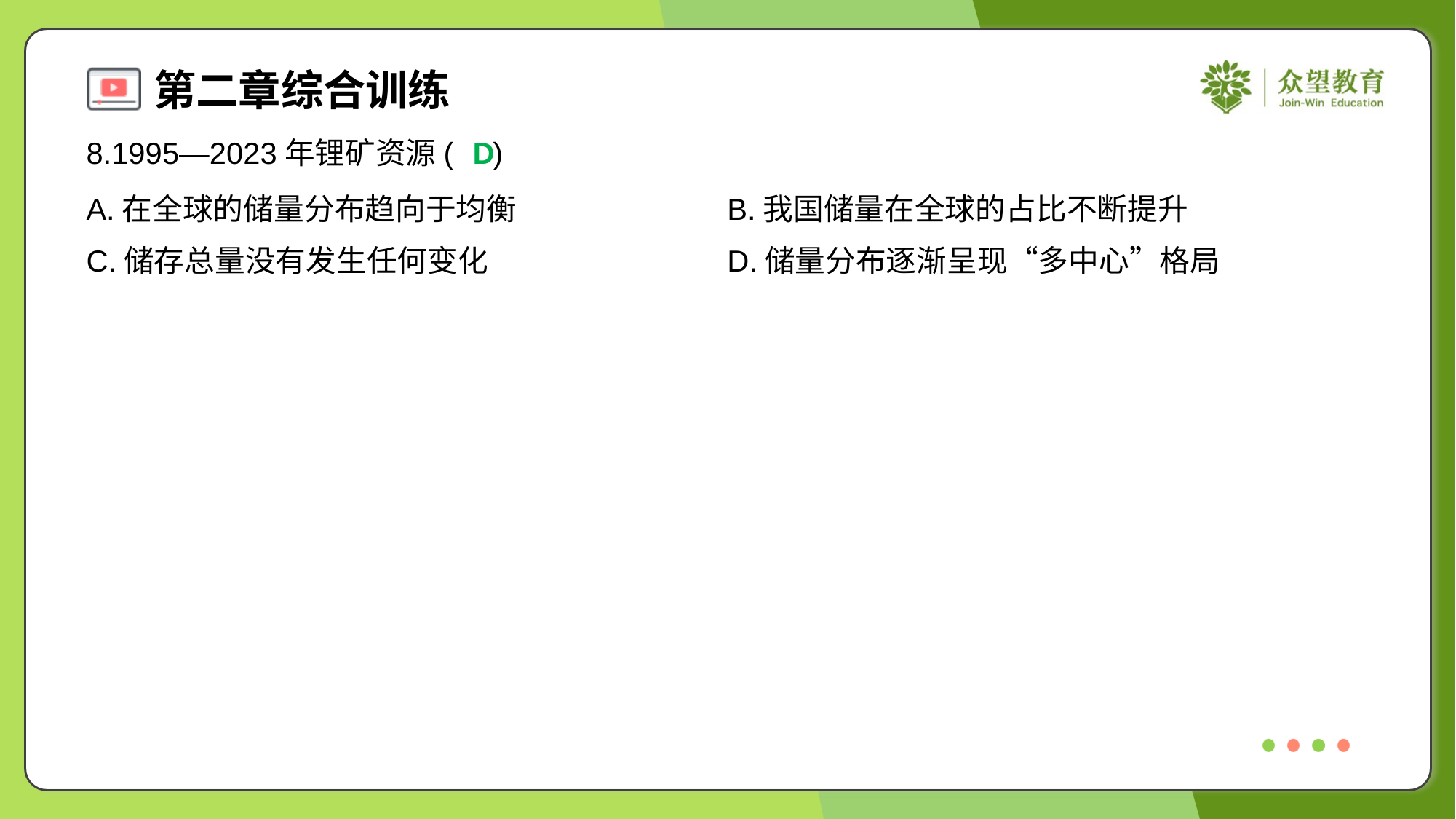

8.1995—2023年锂矿资源(     )
D
A.在全球的储量分布趋向于均衡	B.我国储量在全球的占比不断提升
C.储存总量没有发生任何变化	D.储量分布逐渐呈现“多中心”格局